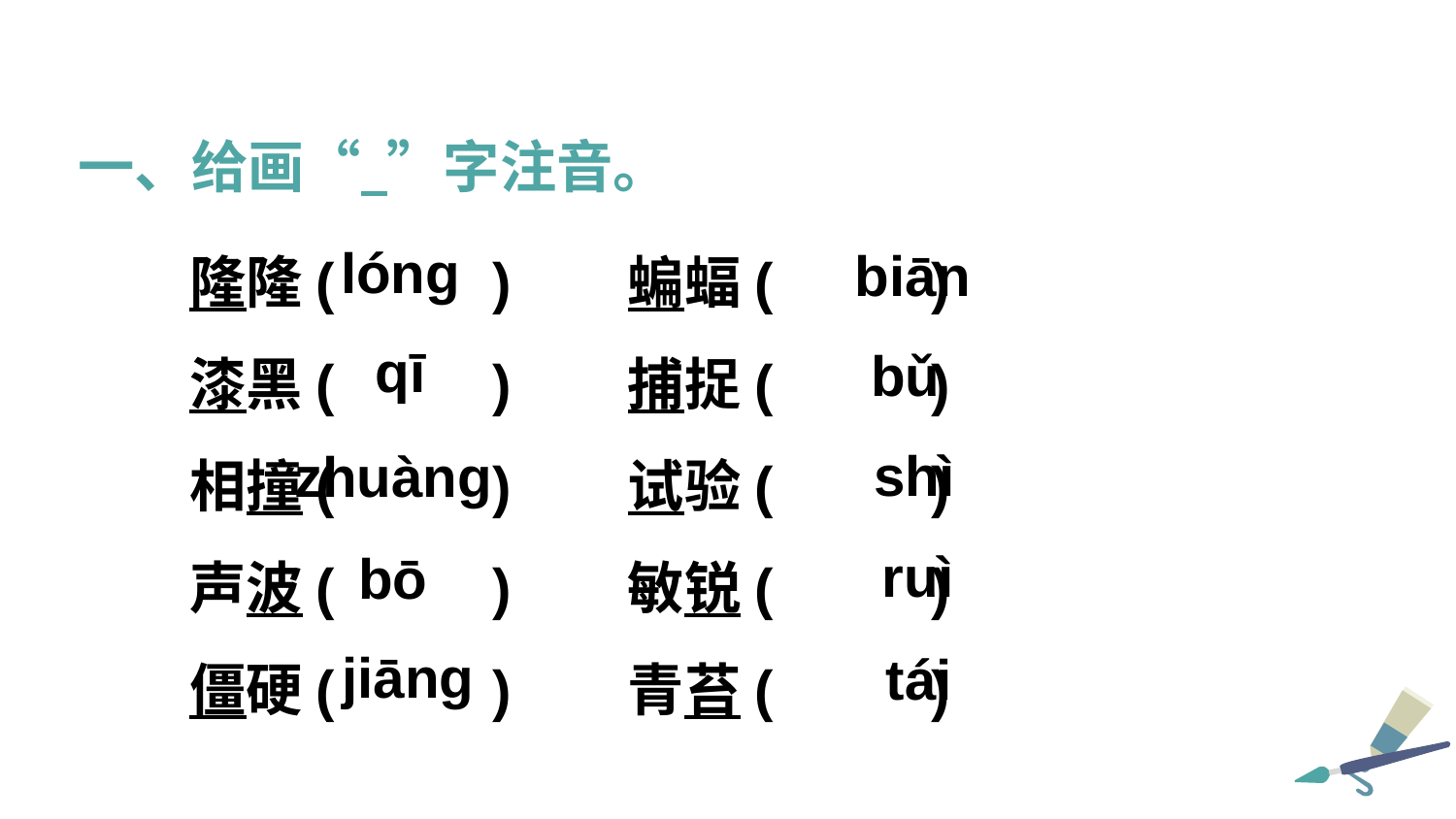

一、给画“  ”字注音。
隆隆(          )	蝙蝠(          )
漆黑(          )	捕捉(          )
相撞(          )	试验(          )
声波(          )	敏锐(          )
僵硬(          )	青苔(          )
lóng
biān
qī
bǔ
shì
zhuàng
ruì
bō
jiāng
tái